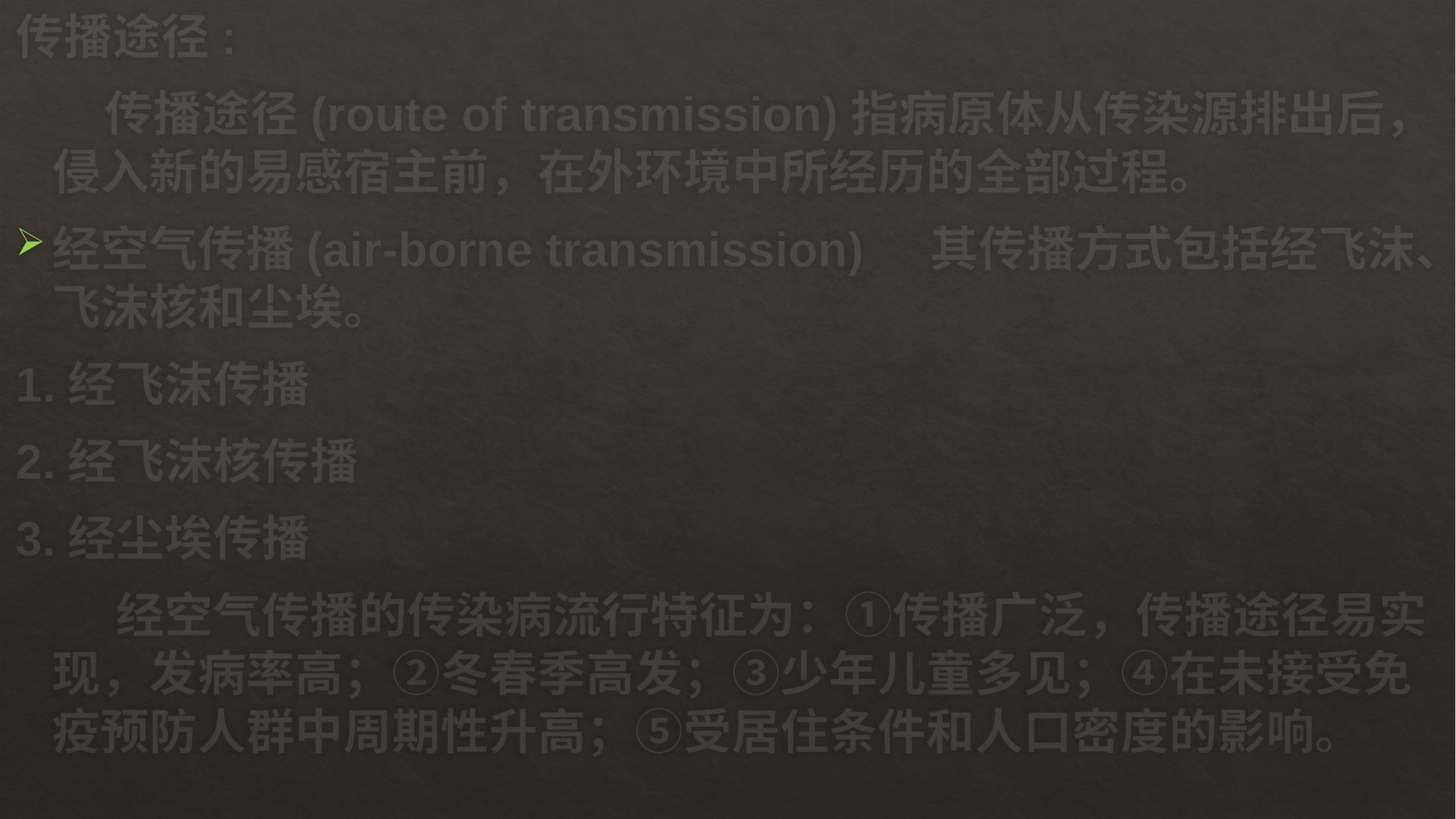

传播途径:
       传播途径(route of transmission)指病原体从传染源排出后，侵入新的易感宿主前，在外环境中所经历的全部过程。
经空气传播(air-borne transmission)    其传播方式包括经飞沫、飞沫核和尘埃。
1.经飞沫传播
2.经飞沫核传播
3.经尘埃传播
        经空气传播的传染病流行特征为：①传播广泛，传播途径易实现，发病率高；②冬春季高发；③少年儿童多见；④在未接受免疫预防人群中周期性升高；⑤受居住条件和人口密度的影响。